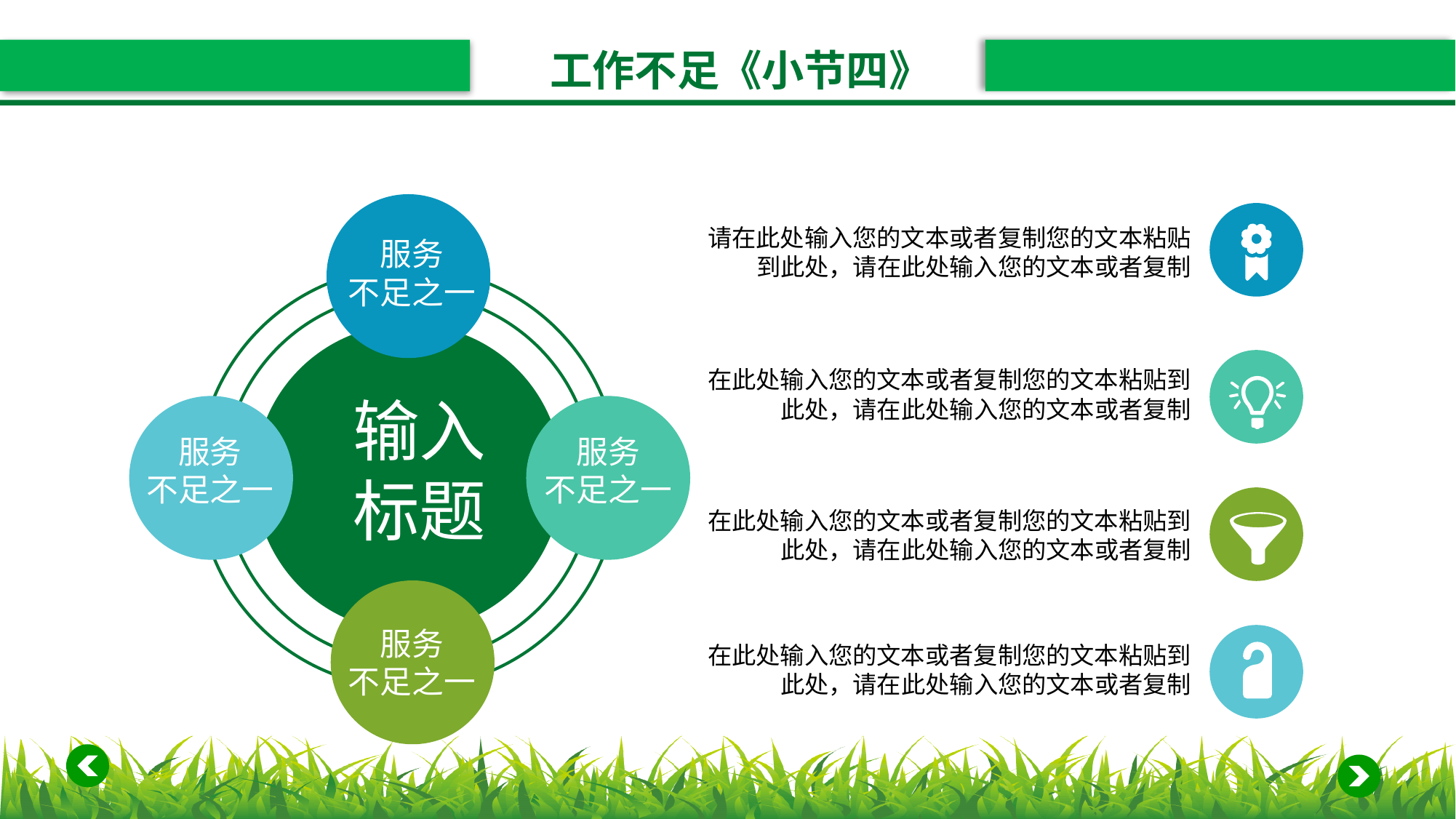

工作不足《小节四》

服务
不足之一

服务
不足之一
服务
不足之一

服务
不足之一

请在此处输入您的文本或者复制您的文本粘贴到此处，请在此处输入您的文本或者复制

在此处输入您的文本或者复制您的文本粘贴到此处，请在此处输入您的文本或者复制

输入
标题

在此处输入您的文本或者复制您的文本粘贴到此处，请在此处输入您的文本或者复制

在此处输入您的文本或者复制您的文本粘贴到此处，请在此处输入您的文本或者复制